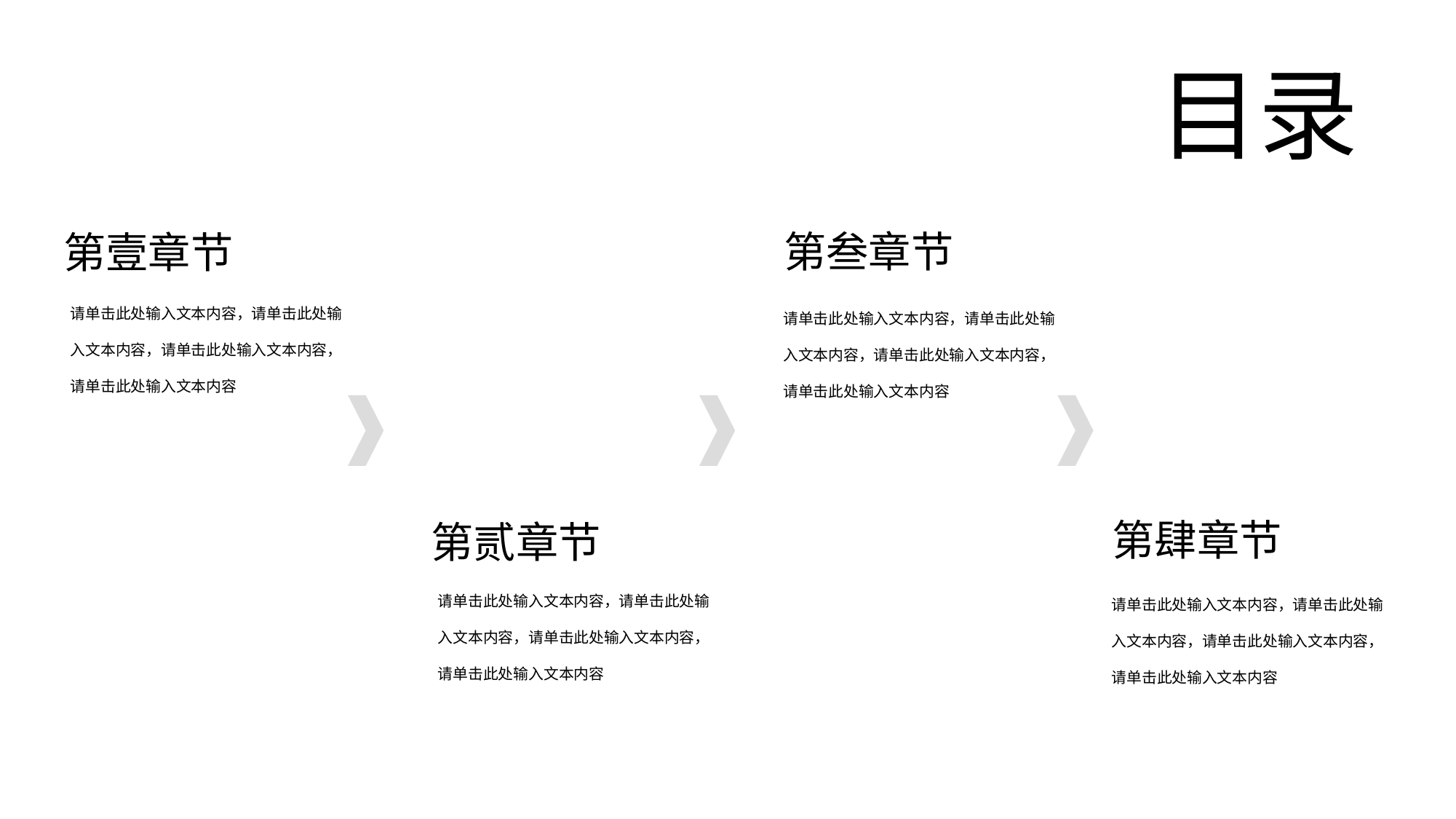

目录
第叁章节
第壹章节
请单击此处输入文本内容，请单击此处输入文本内容，请单击此处输入文本内容，请单击此处输入文本内容
请单击此处输入文本内容，请单击此处输入文本内容，请单击此处输入文本内容，请单击此处输入文本内容

第肆章节
第贰章节
请单击此处输入文本内容，请单击此处输入文本内容，请单击此处输入文本内容，请单击此处输入文本内容
请单击此处输入文本内容，请单击此处输入文本内容，请单击此处输入文本内容，请单击此处输入文本内容